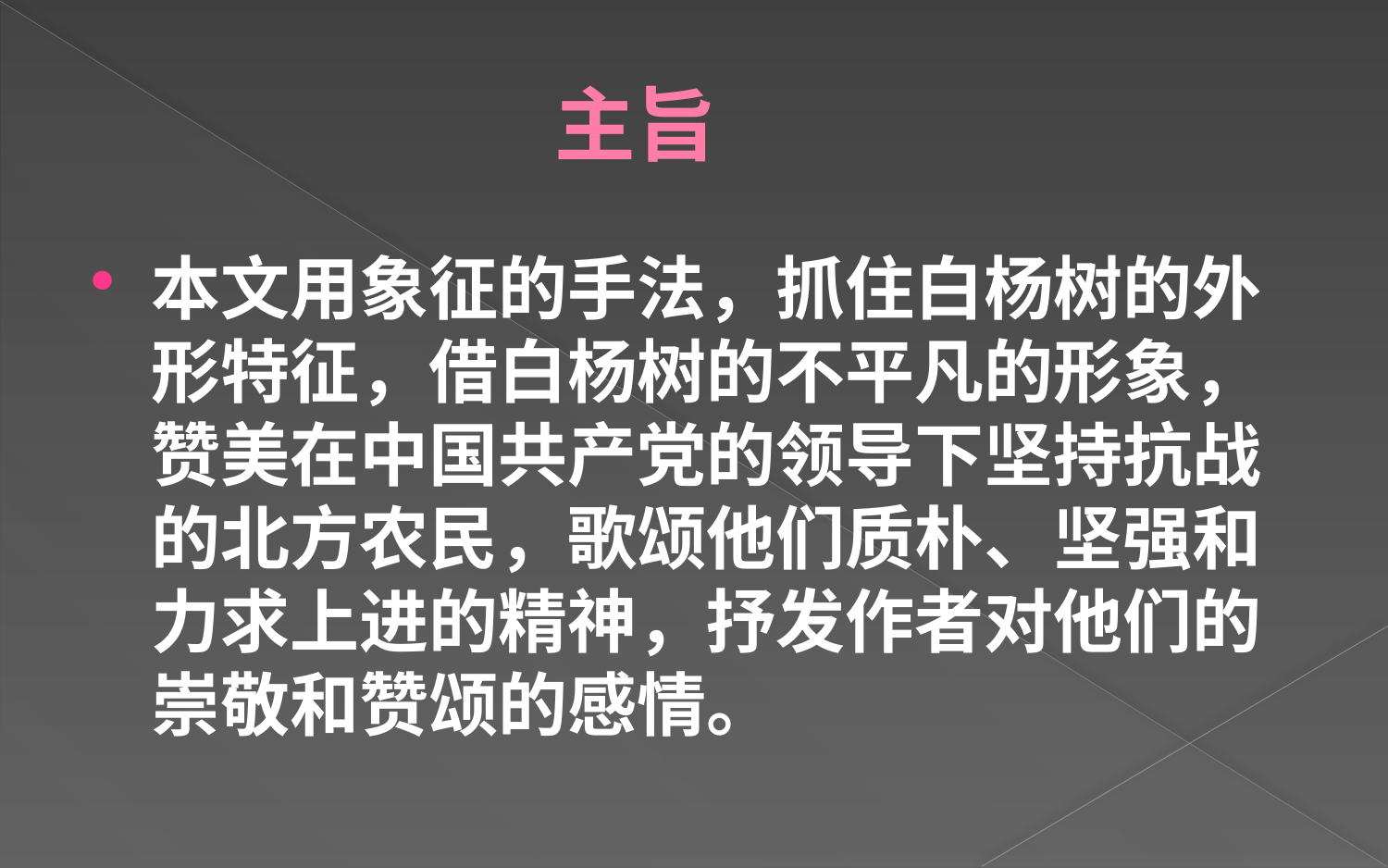

# 主旨
本文用象征的手法，抓住白杨树的外形特征，借白杨树的不平凡的形象，赞美在中国共产党的领导下坚持抗战的北方农民，歌颂他们质朴、坚强和力求上进的精神，抒发作者对他们的崇敬和赞颂的感情。